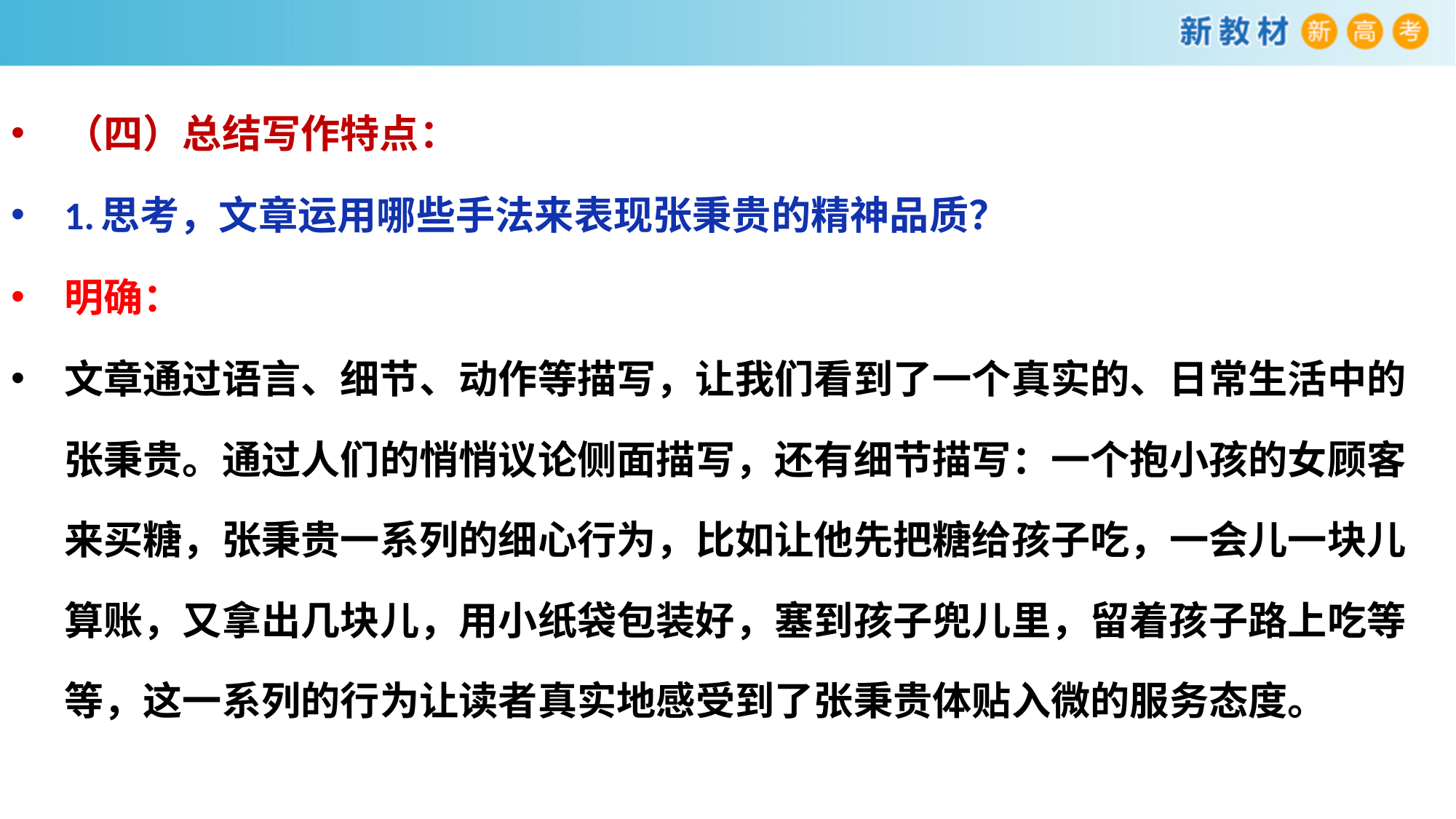

（四）总结写作特点：
1.思考，文章运用哪些手法来表现张秉贵的精神品质？
明确：
文章通过语言、细节、动作等描写，让我们看到了一个真实的、日常生活中的张秉贵。通过人们的悄悄议论侧面描写，还有细节描写：一个抱小孩的女顾客来买糖，张秉贵一系列的细心行为，比如让他先把糖给孩子吃，一会儿一块儿算账，又拿出几块儿，用小纸袋包装好，塞到孩子兜儿里，留着孩子路上吃等等，这一系列的行为让读者真实地感受到了张秉贵体贴入微的服务态度。